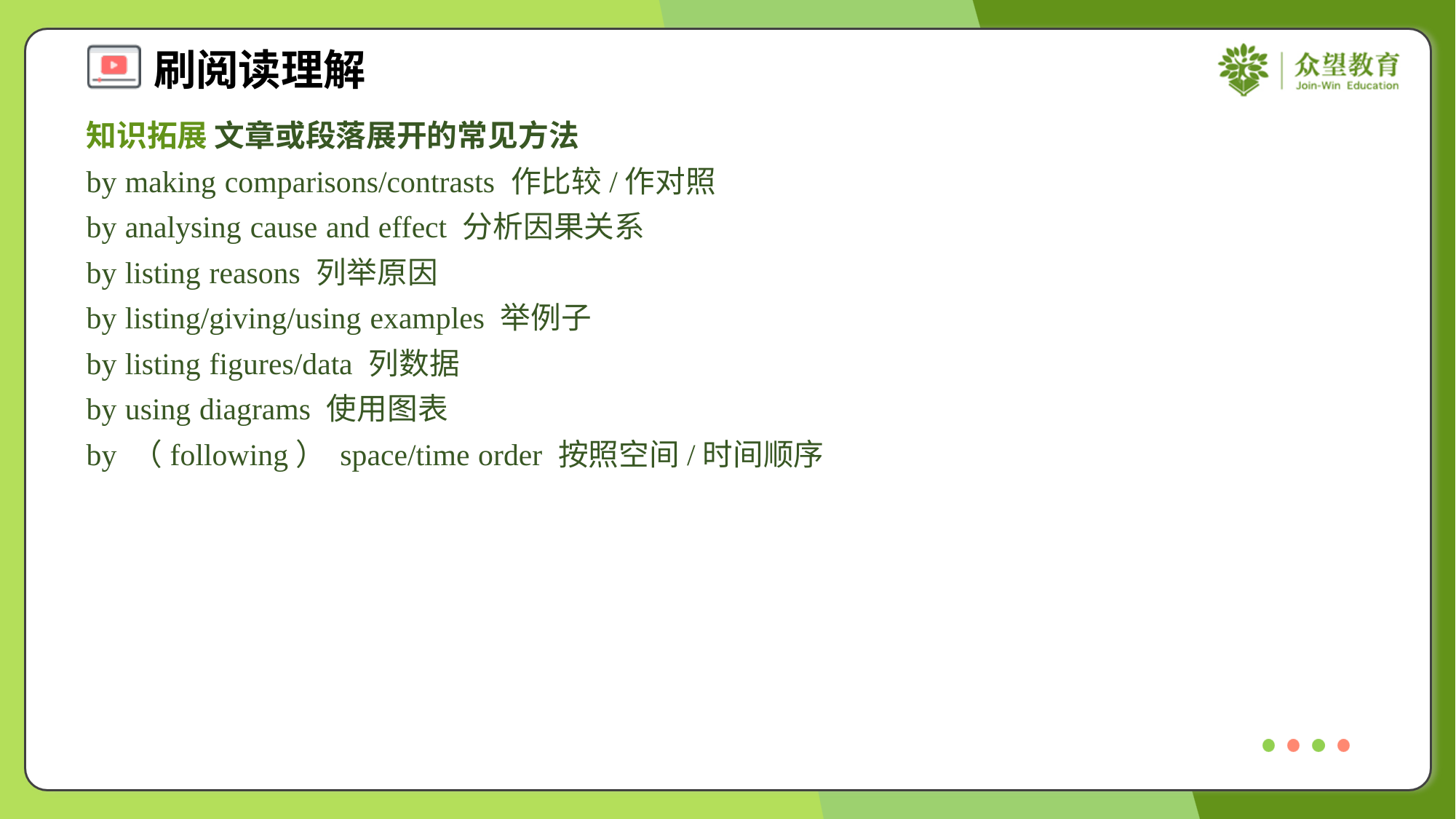

知识拓展 文章或段落展开的常见方法
by making comparisons/contrasts 作比较/作对照
by analysing cause and effect 分析因果关系
by listing reasons 列举原因
by listing/giving/using examples 举例子
by listing figures/data 列数据
by using diagrams 使用图表
by （following） space/time order 按照空间/时间顺序